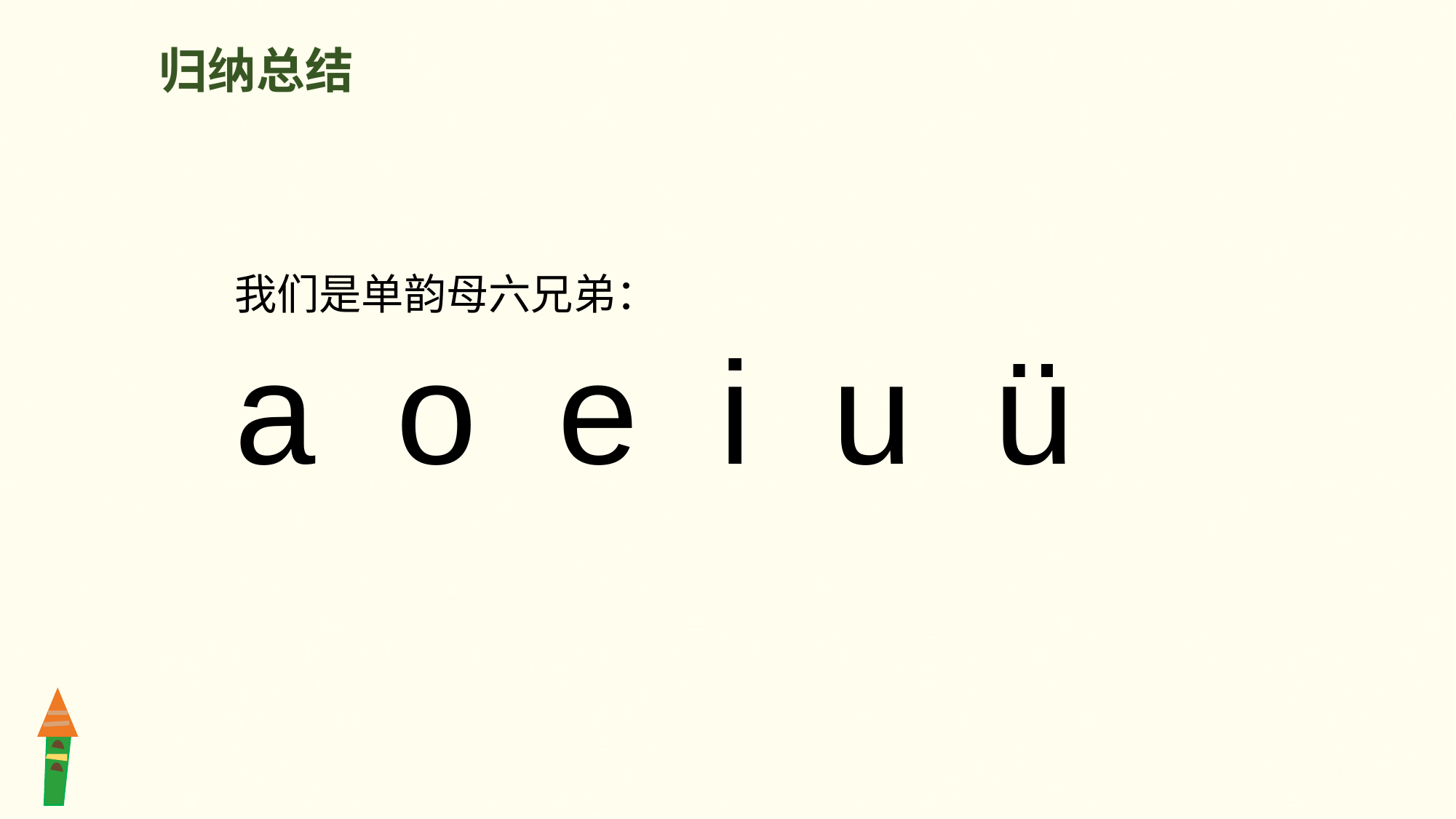

归纳总结
我们是单韵母六兄弟：
a  o  e  i  u  ü